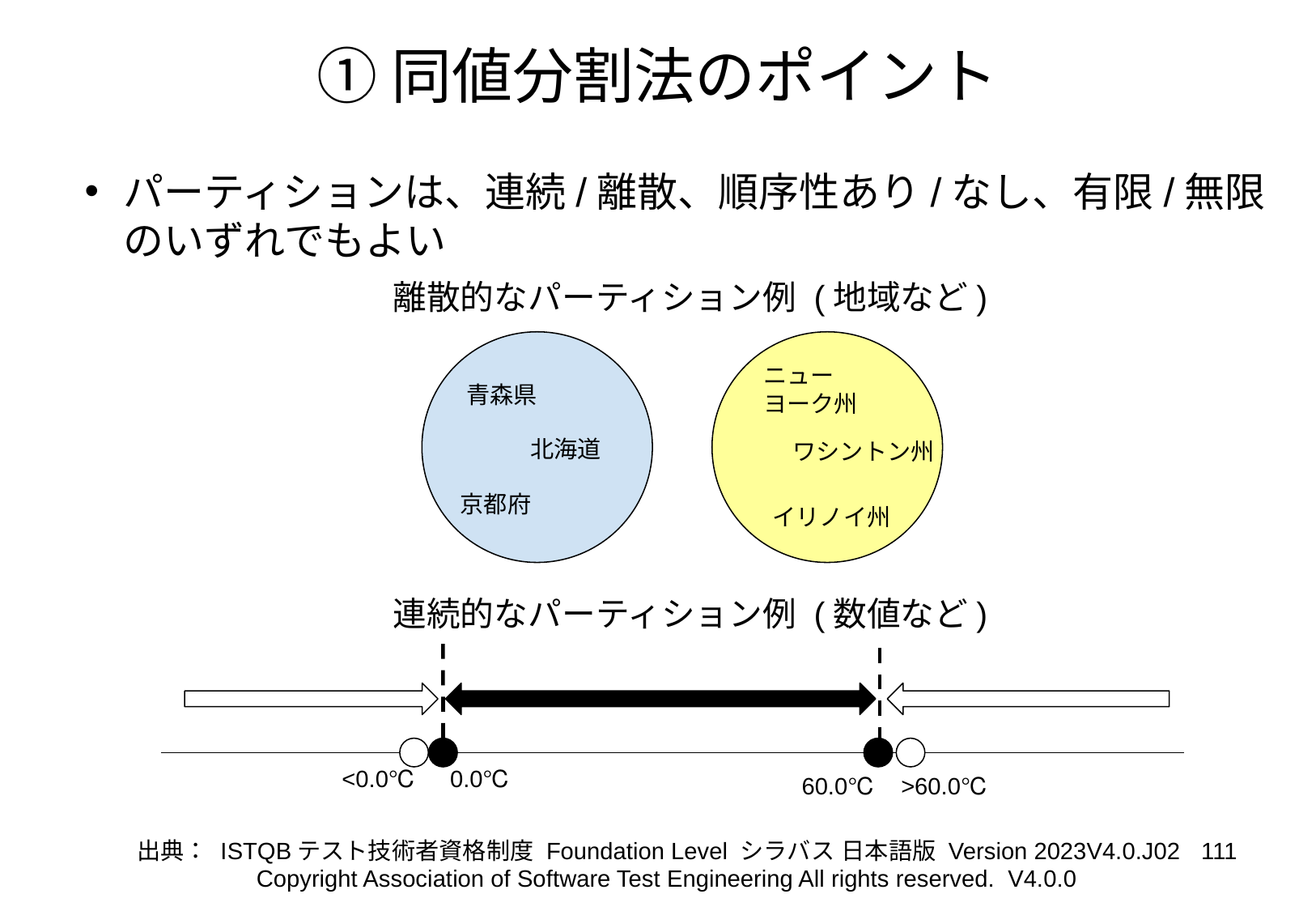

# ①同値分割法のポイント
パーティションは、連続/離散、順序性あり/なし、有限/無限のいずれでもよい

離散的なパーティション例 (地域など)

ニューヨーク州
青森県
北海道
ワシントン州
京都府
イリノイ州
連続的なパーティション例 (数値など)

<0.0℃
0.0℃
60.0℃
>60.0℃
111
出典： ISTQBテスト技術者資格制度 Foundation Level シラバス 日本語版 Version 2023V4.0.J02
Copyright Association of Software Test Engineering All rights reserved.  V4.0.0